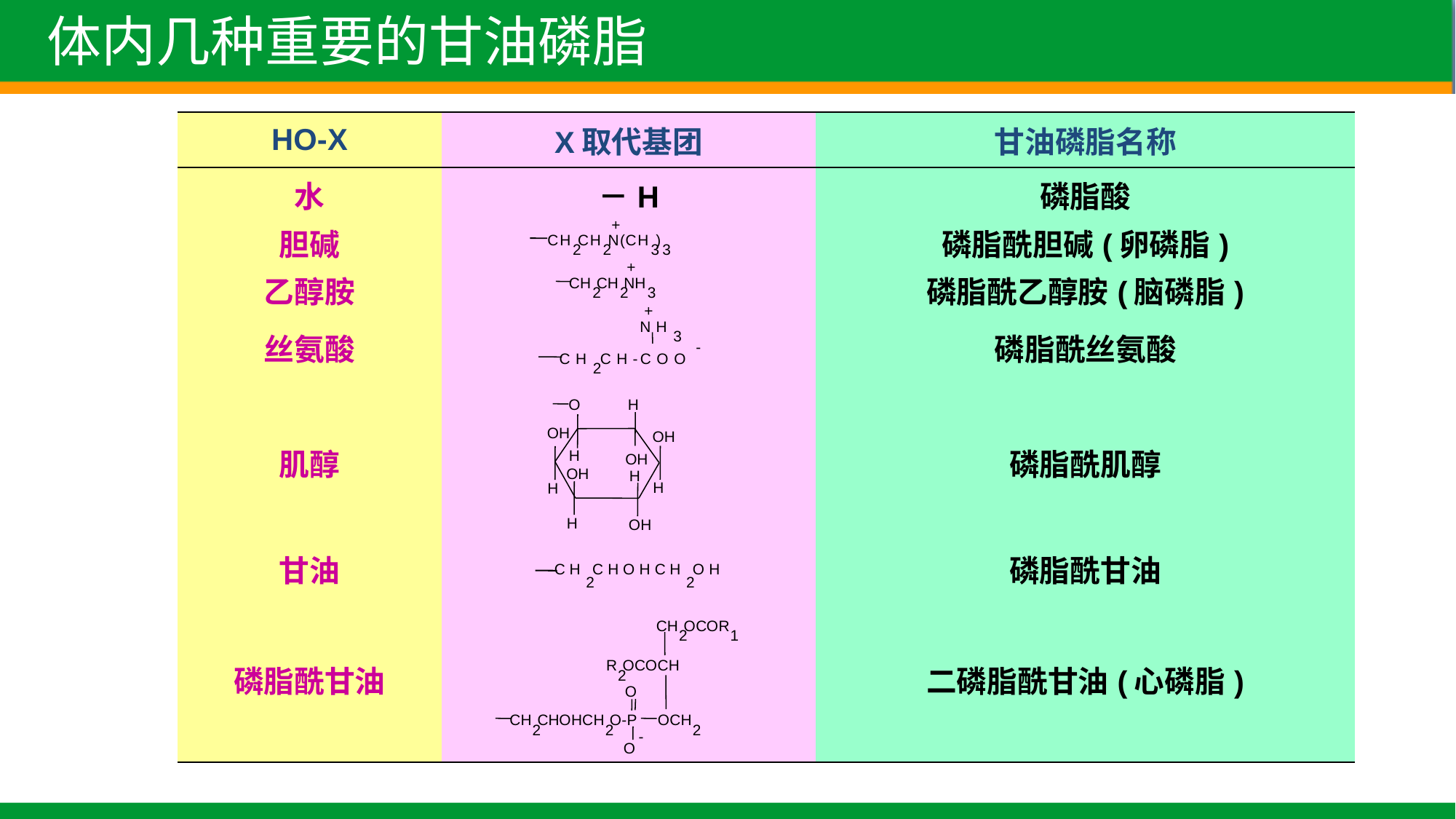

体内几种重要的甘油磷脂
| HO-X | X取代基团 | 甘油磷脂名称 |
| --- | --- | --- |
| 水 | －H | 磷脂酸 |
| 胆碱 |  | 磷脂酰胆碱(卵磷脂) |
| 乙醇胺 |  | 磷脂酰乙醇胺(脑磷脂) |
| 丝氨酸 |  | 磷脂酰丝氨酸 |
| 肌醇 |  | 磷脂酰肌醇 |
| 甘油 |  | 磷脂酰甘油 |
| 磷脂酰甘油 |  | 二磷脂酰甘油(心磷脂) |

+
C
H
C
H
N
(
C
H
)

2
2
3
3
+
C
H
C
H
N
H

2
2
3
+
N
H
3

-
C
H
C
H
-
C
O
O

2
O
H

O
H
O
H

H

O
H

O
H
H
H
H

H
O
H

C
H
C
H
O
H
C
H
O
H

2
2
C
H
O
C
O
R
2
1

R
O
C
O
C
H
2

O

C
H
C
H
O
H
C
H
O
-
P
O
C
H

2
2
2

-
O